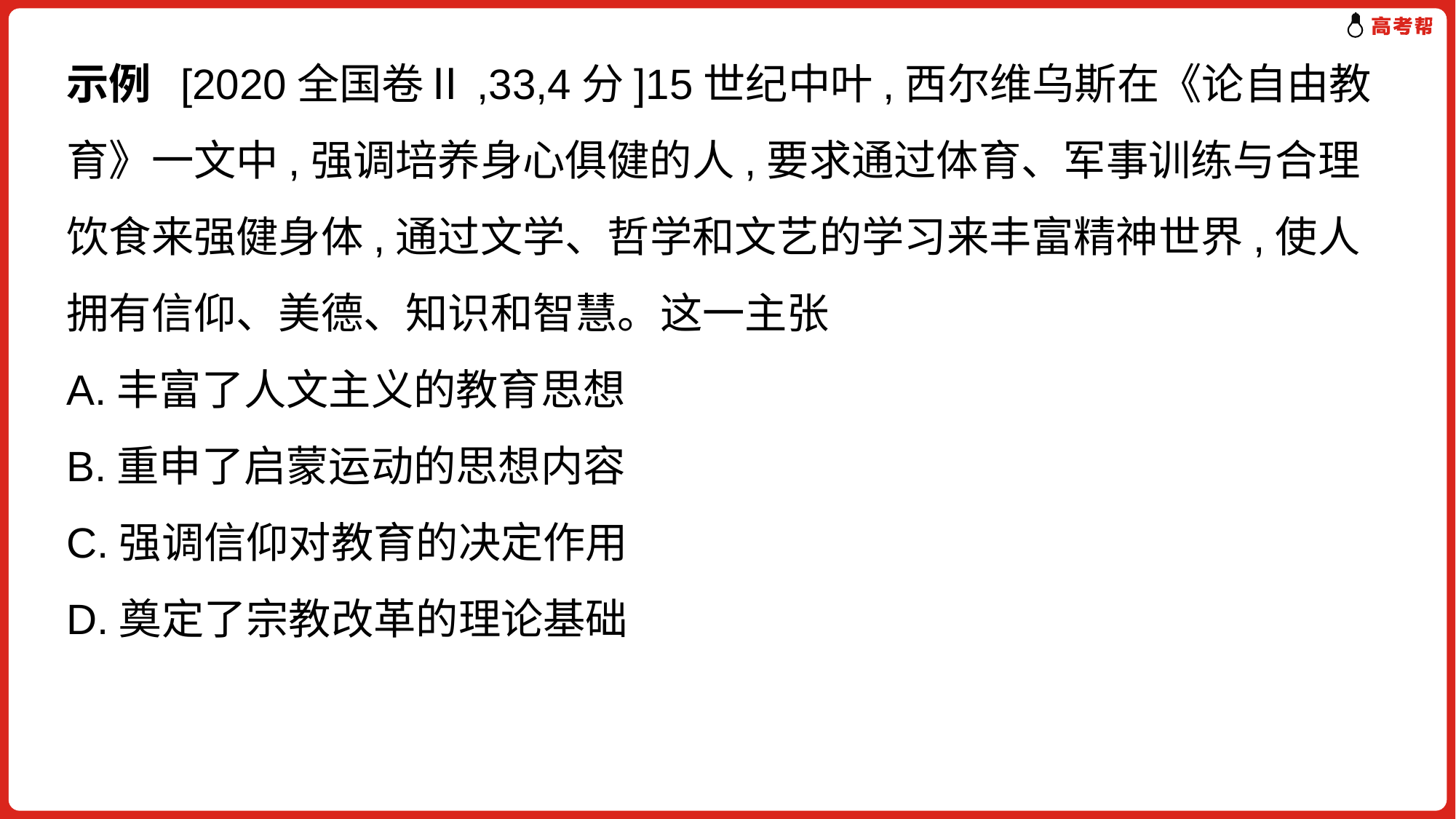

示例  [2020全国卷Ⅱ,33,4分]15世纪中叶,西尔维乌斯在《论自由教育》一文中,强调培养身心俱健的人,要求通过体育、军事训练与合理饮食来强健身体,通过文学、哲学和文艺的学习来丰富精神世界,使人拥有信仰、美德、知识和智慧。这一主张
A.丰富了人文主义的教育思想
B.重申了启蒙运动的思想内容
C.强调信仰对教育的决定作用
D.奠定了宗教改革的理论基础